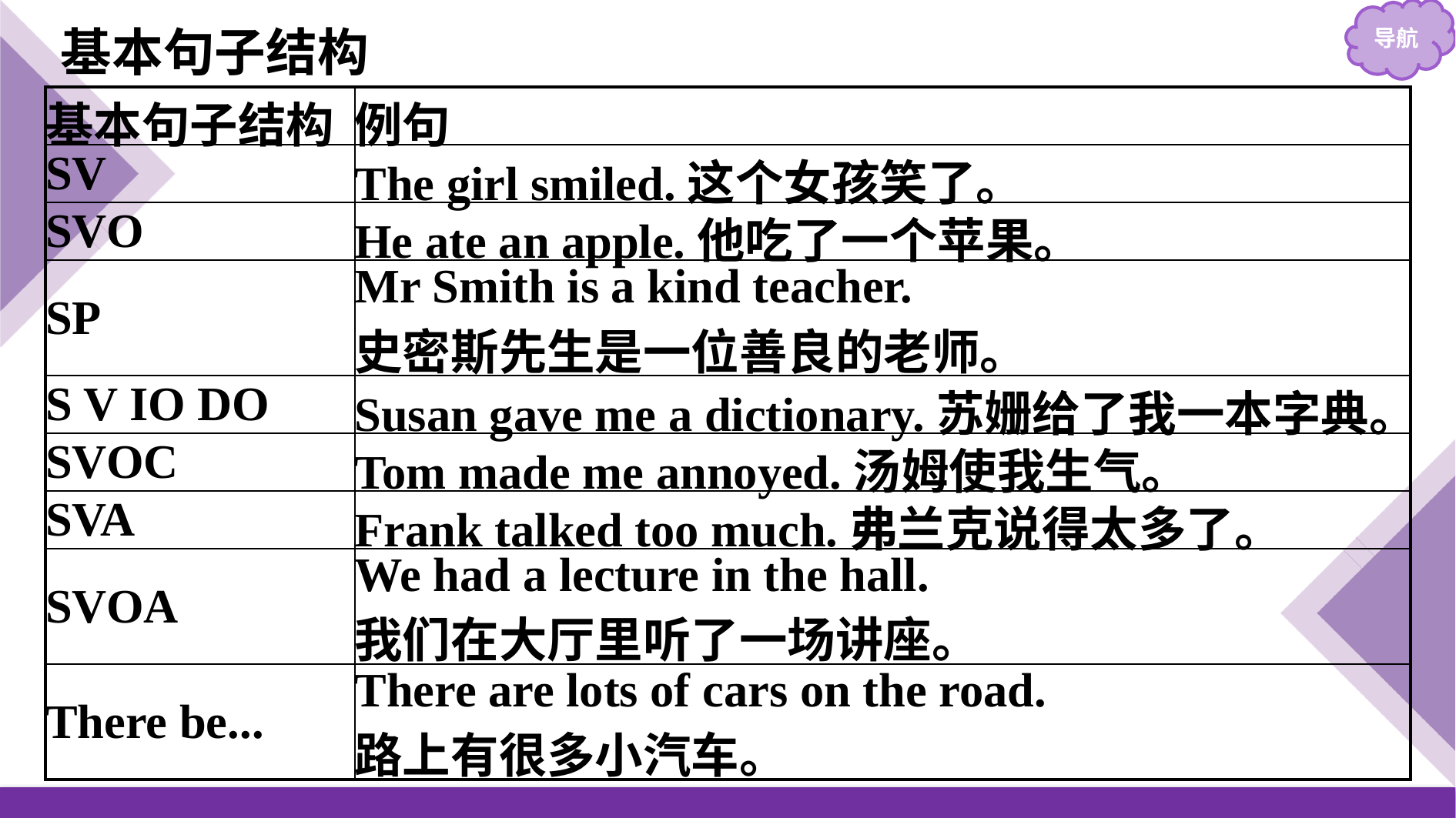

基本句子结构
| 基本句子结构 | 例句 |
| --- | --- |
| SV | The girl smiled.这个女孩笑了。 |
| SVO | He ate an apple.他吃了一个苹果。 |
| SP | Mr Smith is a kind teacher. 史密斯先生是一位善良的老师。 |
| S V IO DO | Susan gave me a dictionary.苏姗给了我一本字典。 |
| SVOC | Tom made me annoyed.汤姆使我生气。 |
| SVA | Frank talked too much.弗兰克说得太多了。 |
| SVOA | We had a lecture in the hall. 我们在大厅里听了一场讲座。 |
| There be... | There are lots of cars on the road. 路上有很多小汽车。 |